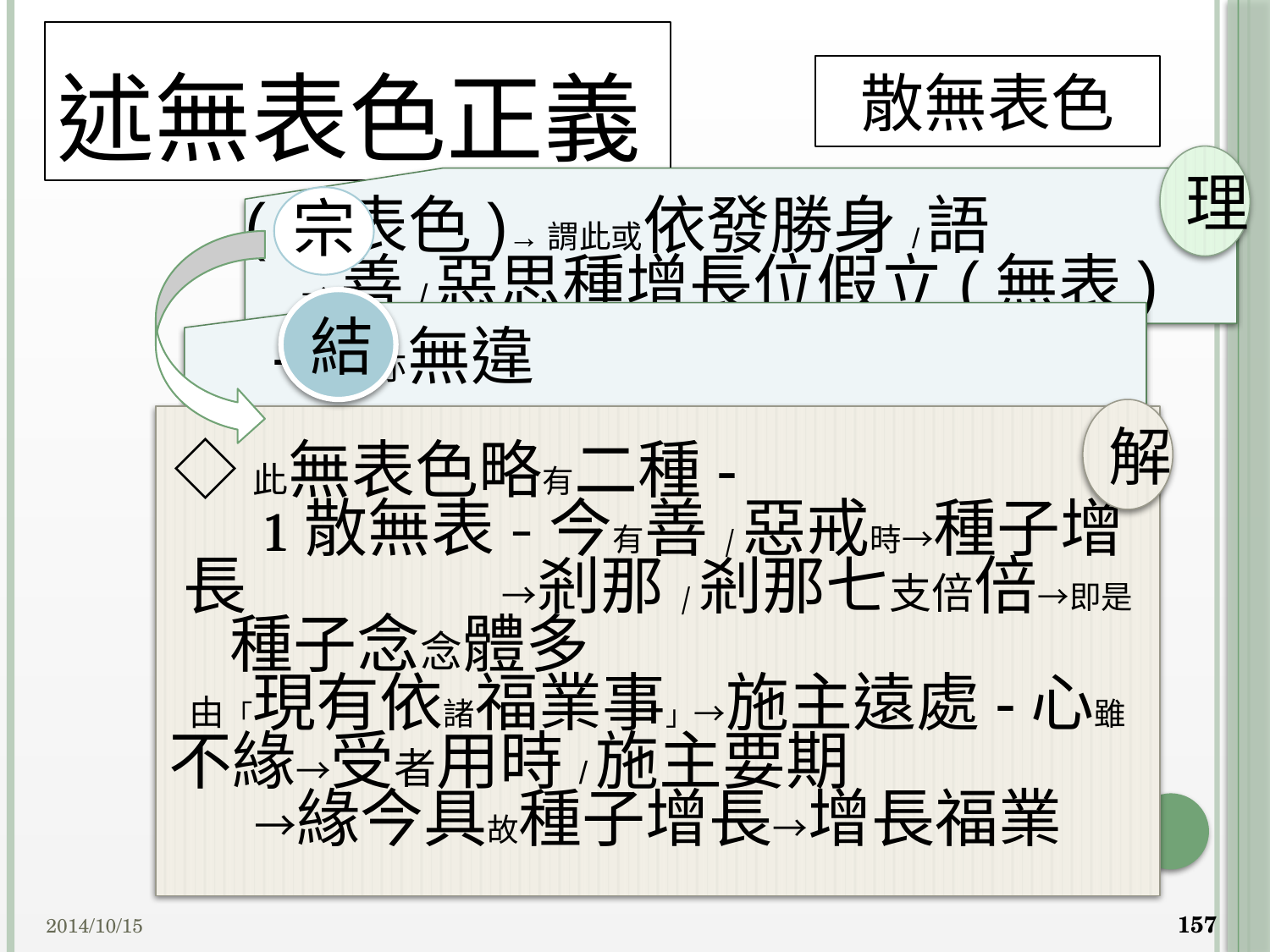

# 述無表色正義
散無表色
(無表色)→謂此或依發勝身/語                   → 善/惡思種增長位假立(無表)
     -理亦無違
宗
理

結
解
◇此無表色略有二種-                            1散無表-今有善/惡戒時→種子增長                  →剎那/剎那七支倍倍→即是種子念念體多
由「現有依諸福業事」→施主遠處-心雖不緣→受者用時/施主要期                      →緣今具故種子增長→增長福業
2014/10/15
157